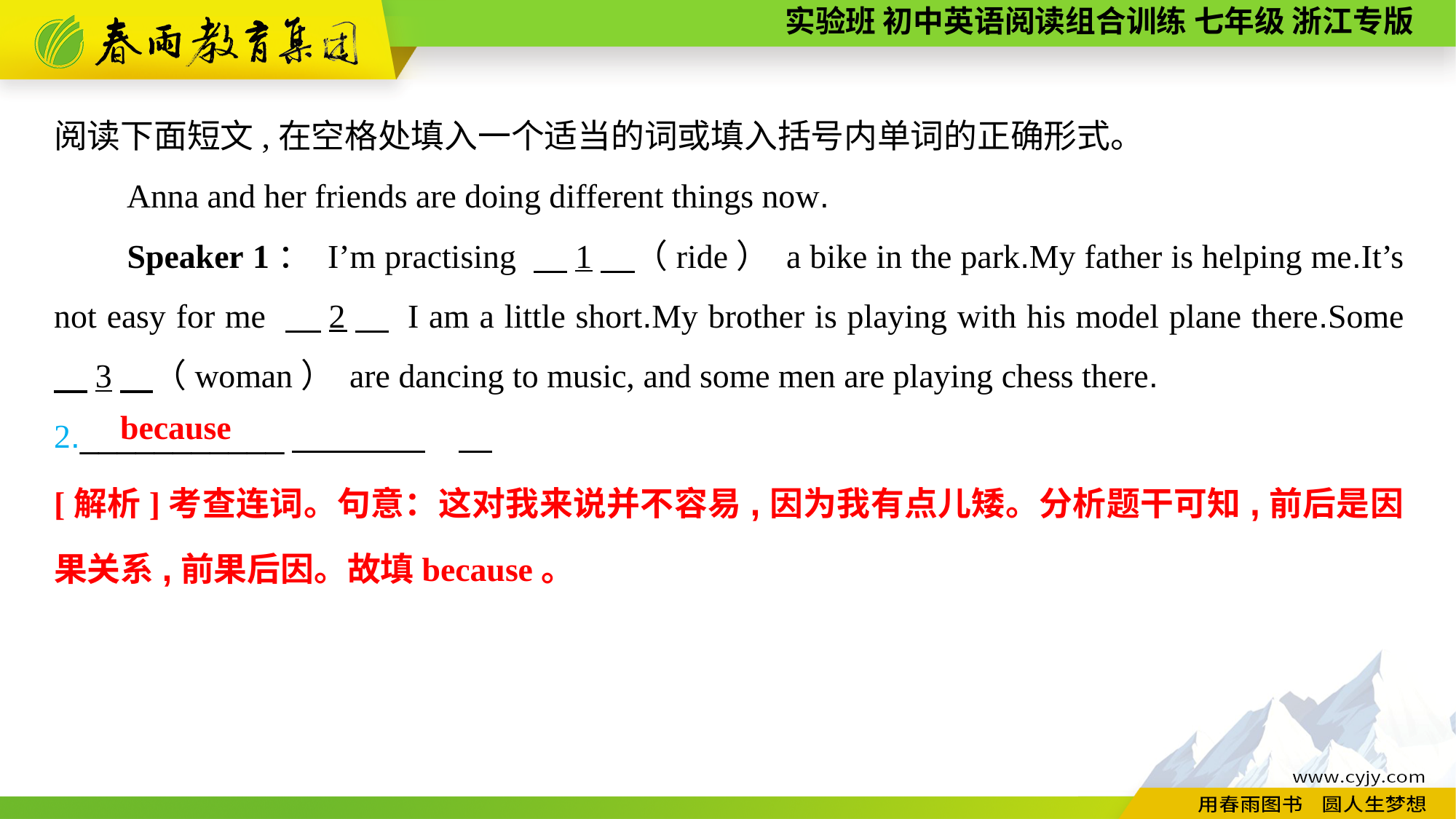

阅读下面短文,在空格处填入一个适当的词或填入括号内单词的正确形式。
Anna and her friends are doing different things now.
Speaker 1： I’m practising 　1　（ride） a bike in the park.My father is helping me.It’s not easy for me 　2　 I am a little short.My brother is playing with his model plane there.Some 　3　（woman） are dancing to music, and some men are playing chess there.
2.___________
because
[解析]考查连词。句意：这对我来说并不容易,因为我有点儿矮。分析题干可知,前后是因果关系,前果后因。故填because。